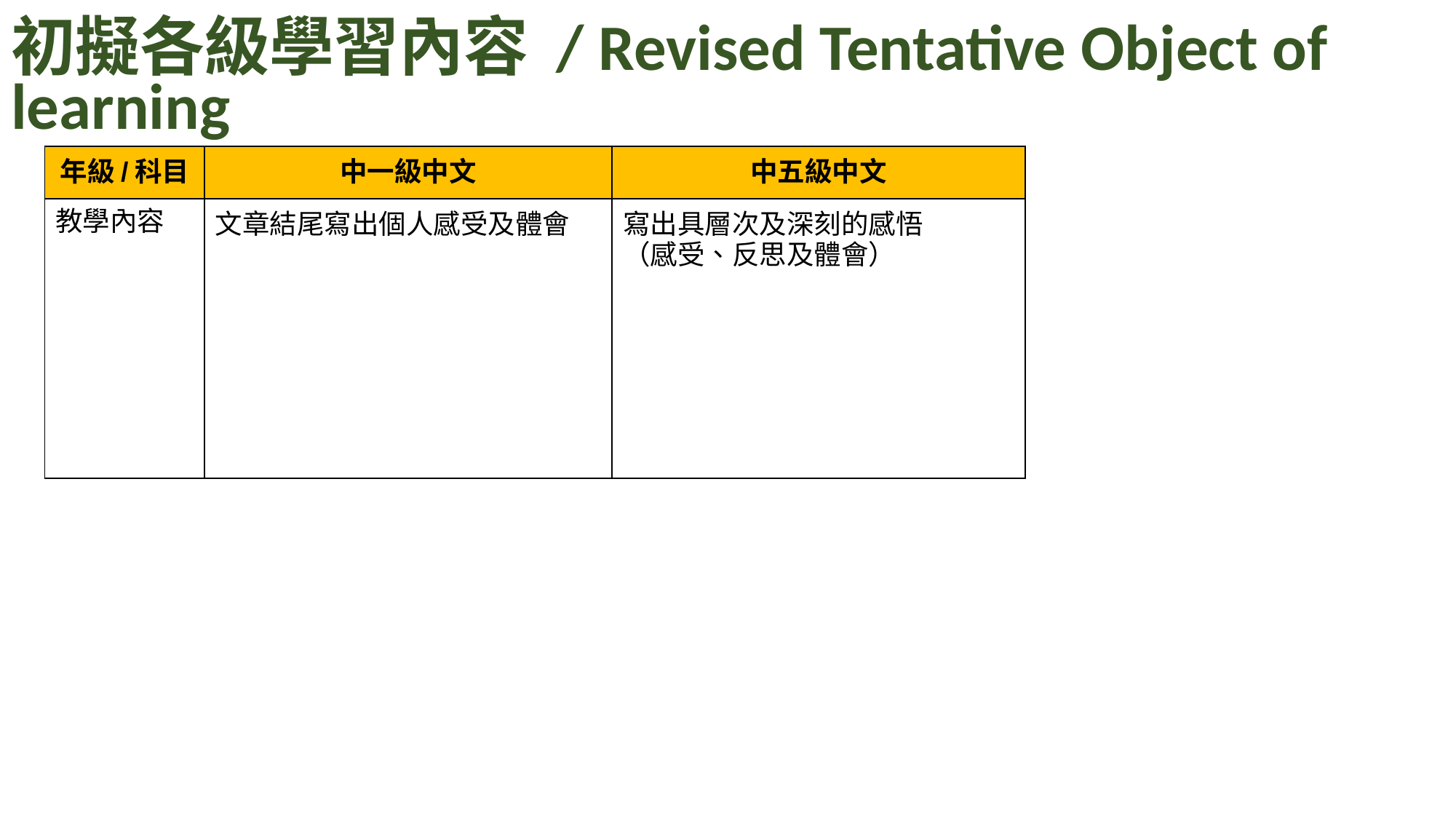

# 初擬各級學習內容 / Revised Tentative Object of learning
| 年級/科目 | 中一級中文 | 中五級中文 |
| --- | --- | --- |
| 教學內容 | 文章結尾寫出個人感受及體會 | 寫出具層次及深刻的感悟 （感受、反思及體會） |